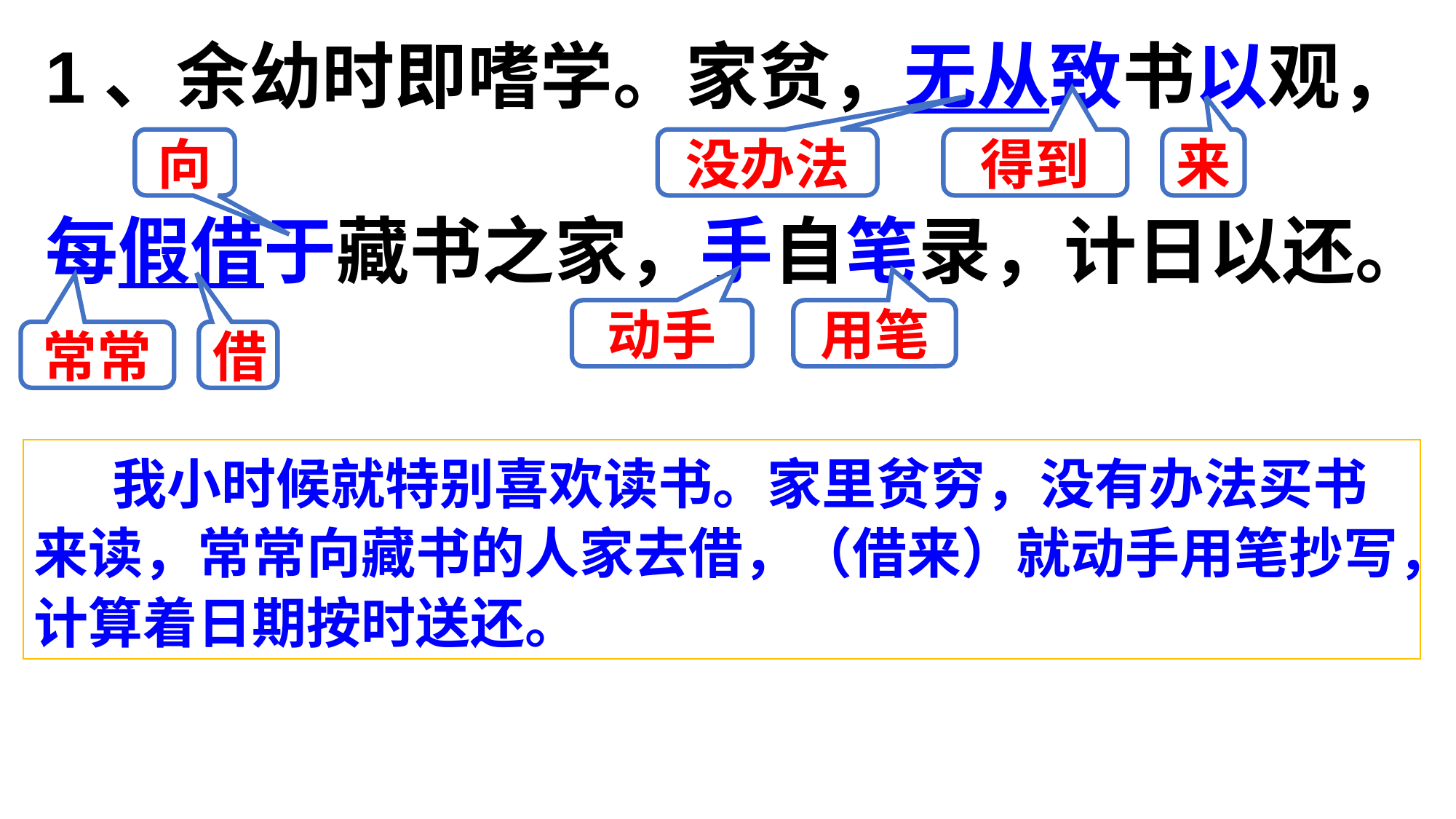

1、余幼时即嗜学。家贫，无从致书以观，

每假借于藏书之家，手自笔录，计日以还。
向
没办法
得到
来
动手
用笔
常常
借
       我小时候就特别喜欢读书。家里贫穷，没有办法买书来读，常常向藏书的人家去借，（借来）就动手用笔抄写，计算着日期按时送还。